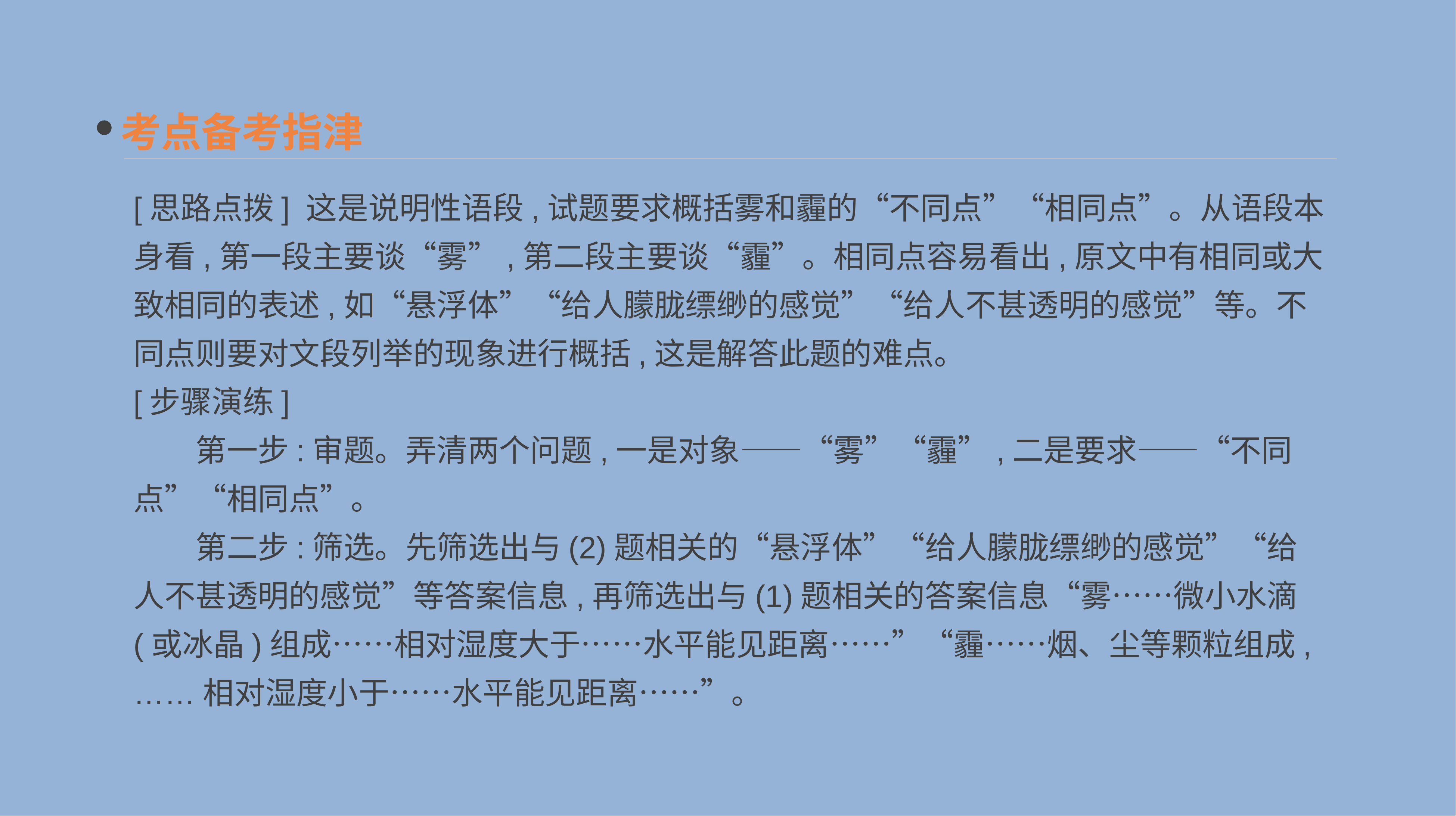

考点备考指津

[思路点拨] 这是说明性语段,试题要求概括雾和霾的“不同点”“相同点”。从语段本身看,第一段主要谈“雾”,第二段主要谈“霾”。相同点容易看出,原文中有相同或大致相同的表述,如“悬浮体”“给人朦胧缥缈的感觉”“给人不甚透明的感觉”等。不同点则要对文段列举的现象进行概括,这是解答此题的难点。
[步骤演练]
　　第一步:审题。弄清两个问题,一是对象——“雾”“霾”,二是要求——“不同点”“相同点”。
　　第二步:筛选。先筛选出与(2)题相关的“悬浮体”“给人朦胧缥缈的感觉”“给人不甚透明的感觉”等答案信息,再筛选出与(1)题相关的答案信息“雾……微小水滴(或冰晶)组成……相对湿度大于……水平能见距离……”“霾……烟、尘等颗粒组成,……相对湿度小于……水平能见距离……”。